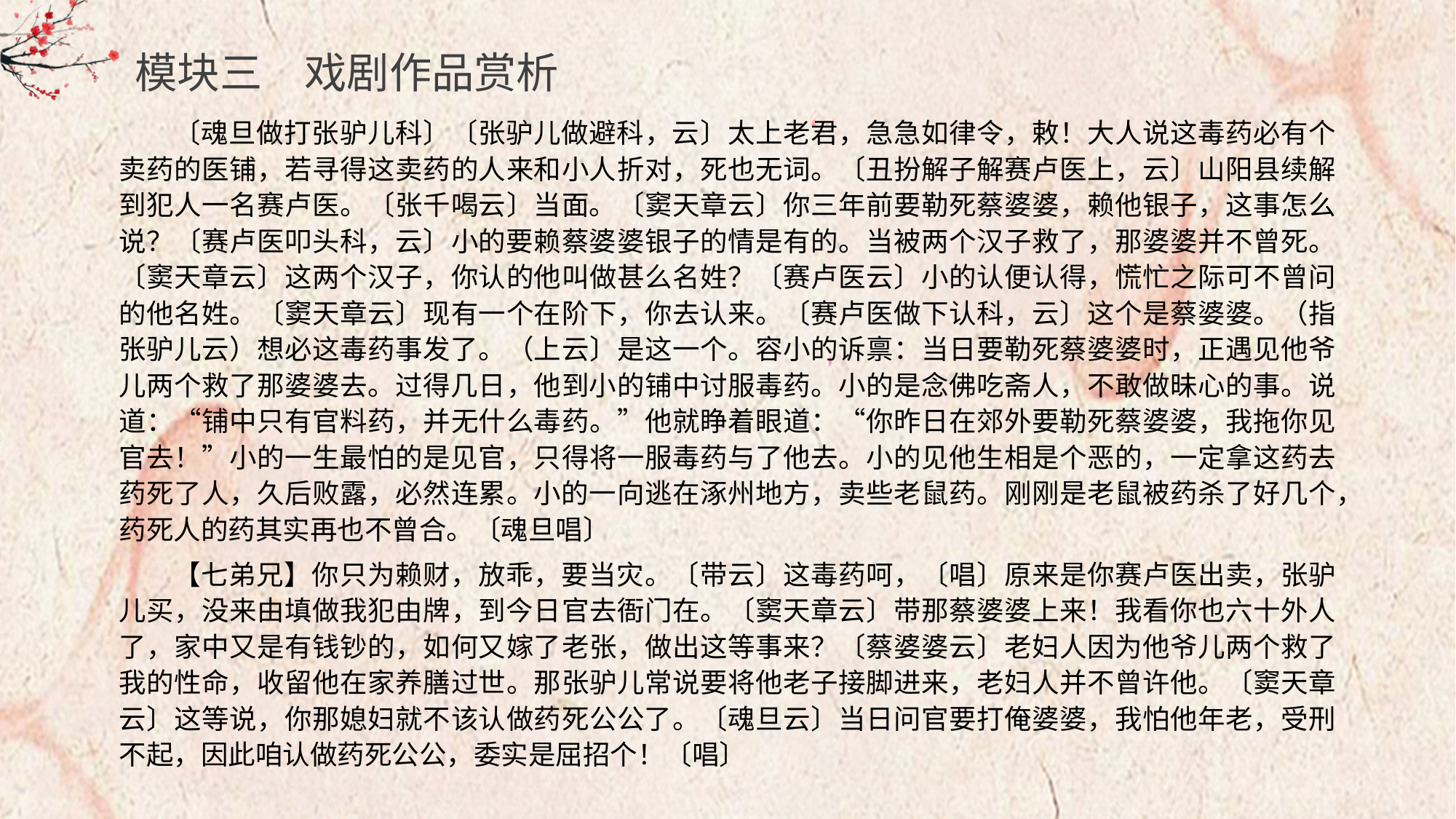

模块三　戏剧作品赏析
〔魂旦做打张驴儿科〕〔张驴儿做避科，云〕太上老君，急急如律令，敕！大人说这毒药必有个卖药的医铺，若寻得这卖药的人来和小人折对，死也无词。〔丑扮解子解赛卢医上，云〕山阳县续解到犯人一名赛卢医。〔张千喝云〕当面。〔窦天章云〕你三年前要勒死蔡婆婆，赖他银子，这事怎么说？〔赛卢医叩头科，云〕小的要赖蔡婆婆银子的情是有的。当被两个汉子救了，那婆婆并不曾死。〔窦天章云〕这两个汉子，你认的他叫做甚么名姓？〔赛卢医云〕小的认便认得，慌忙之际可不曾问的他名姓。〔窦天章云〕现有一个在阶下，你去认来。〔赛卢医做下认科，云〕这个是蔡婆婆。（指张驴儿云）想必这毒药事发了。（上云〕是这一个。容小的诉禀：当日要勒死蔡婆婆时，正遇见他爷儿两个救了那婆婆去。过得几日，他到小的铺中讨服毒药。小的是念佛吃斋人，不敢做昧心的事。说道：“铺中只有官料药，并无什么毒药。”他就睁着眼道：“你昨日在郊外要勒死蔡婆婆，我拖你见官去！”小的一生最怕的是见官，只得将一服毒药与了他去。小的见他生相是个恶的，一定拿这药去药死了人，久后败露，必然连累。小的一向逃在涿州地方，卖些老鼠药。刚刚是老鼠被药杀了好几个，药死人的药其实再也不曾合。〔魂旦唱〕
【七弟兄】你只为赖财，放乖，要当灾。〔带云〕这毒药呵，〔唱〕原来是你赛卢医出卖，张驴儿买，没来由填做我犯由牌，到今日官去衙门在。〔窦天章云〕带那蔡婆婆上来！我看你也六十外人了，家中又是有钱钞的，如何又嫁了老张，做出这等事来？〔蔡婆婆云〕老妇人因为他爷儿两个救了我的性命，收留他在家养膳过世。那张驴儿常说要将他老子接脚进来，老妇人并不曾许他。〔窦天章云〕这等说，你那媳妇就不该认做药死公公了。〔魂旦云〕当日问官要打俺婆婆，我怕他年老，受刑不起，因此咱认做药死公公，委实是屈招个！〔唱〕